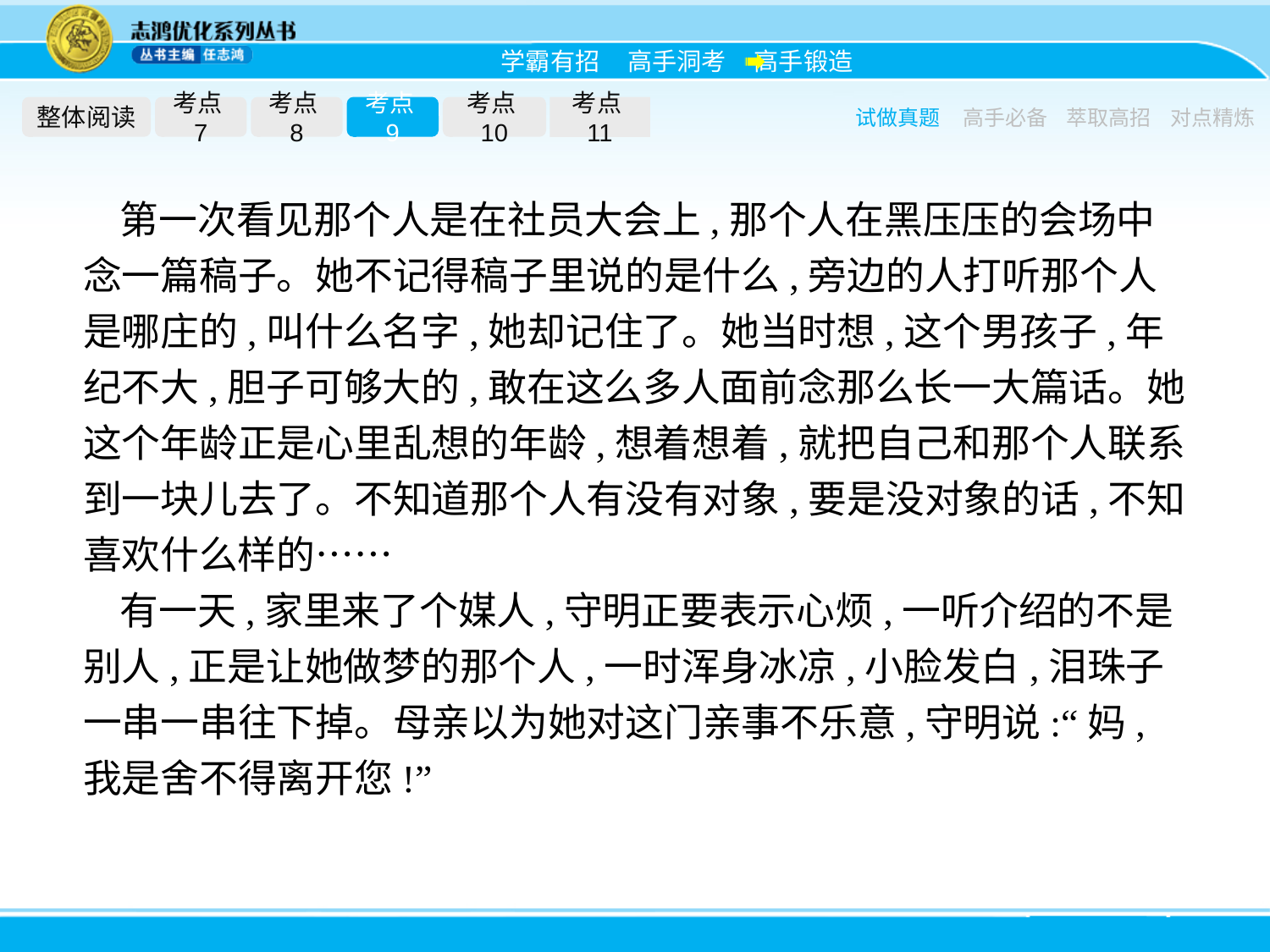

整体阅读
考点7
考点8
考点9
考点10
考点11
试做真题
高手必备
萃取高招
对点精炼
第一次看见那个人是在社员大会上,那个人在黑压压的会场中念一篇稿子。她不记得稿子里说的是什么,旁边的人打听那个人是哪庄的,叫什么名字,她却记住了。她当时想,这个男孩子,年纪不大,胆子可够大的,敢在这么多人面前念那么长一大篇话。她这个年龄正是心里乱想的年龄,想着想着,就把自己和那个人联系到一块儿去了。不知道那个人有没有对象,要是没对象的话,不知喜欢什么样的……
有一天,家里来了个媒人,守明正要表示心烦,一听介绍的不是别人,正是让她做梦的那个人,一时浑身冰凉,小脸发白,泪珠子一串一串往下掉。母亲以为她对这门亲事不乐意,守明说:“妈,我是舍不得离开您!”